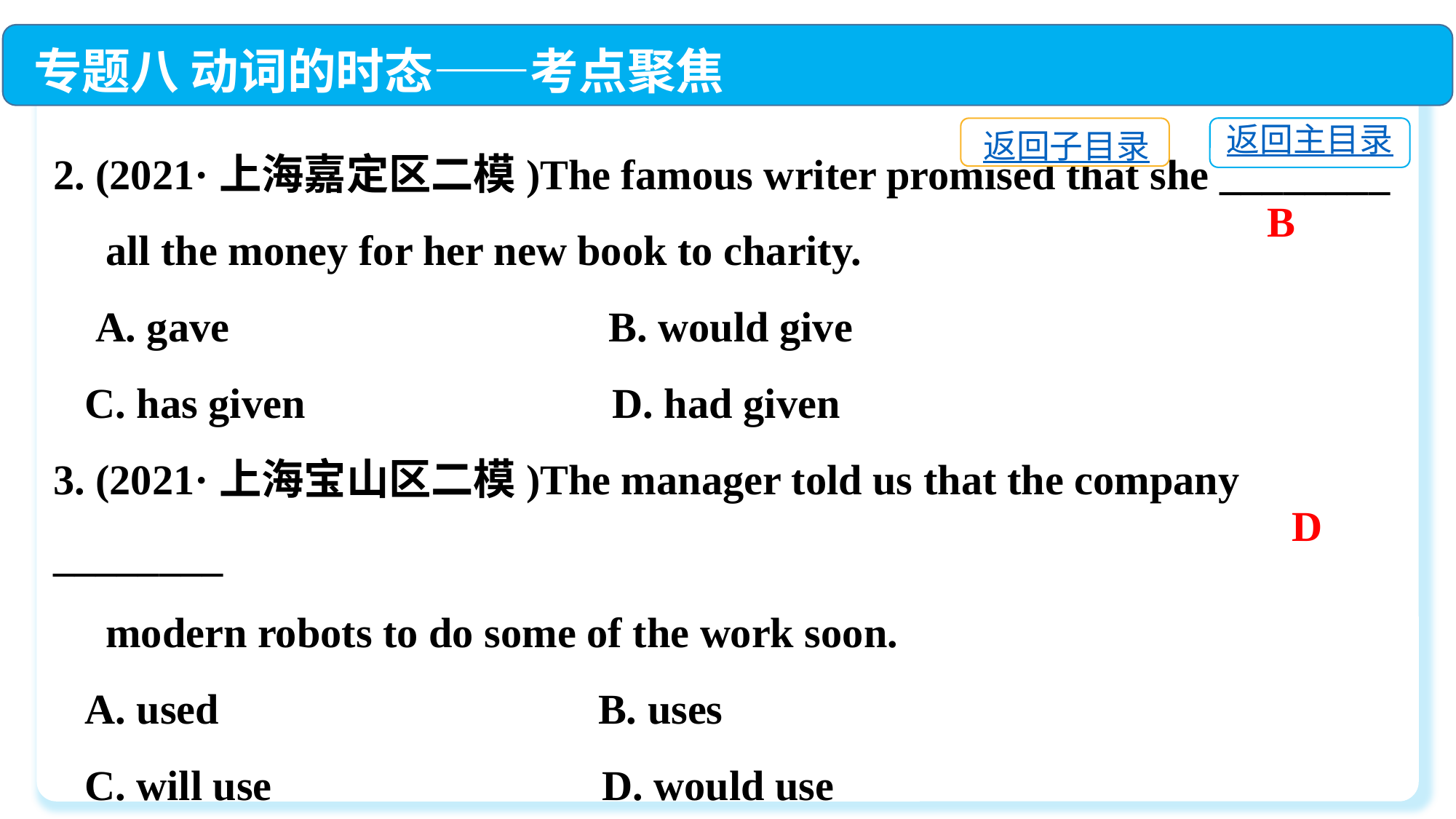

专题八 动词的时态——考点聚焦

2. (2021·上海嘉定区二模)The famous writer promised that she ________
　all the money for her new book to charity.
    A. gave	                                B. would give
   C. has given	                      D. had given
3. (2021·上海宝山区二模)The manager told us that the company ________
　modern robots to do some of the work soon.
   A. used	                               B. uses
   C. will use	                     D. would use
返回主目录

返回子目录
B

D